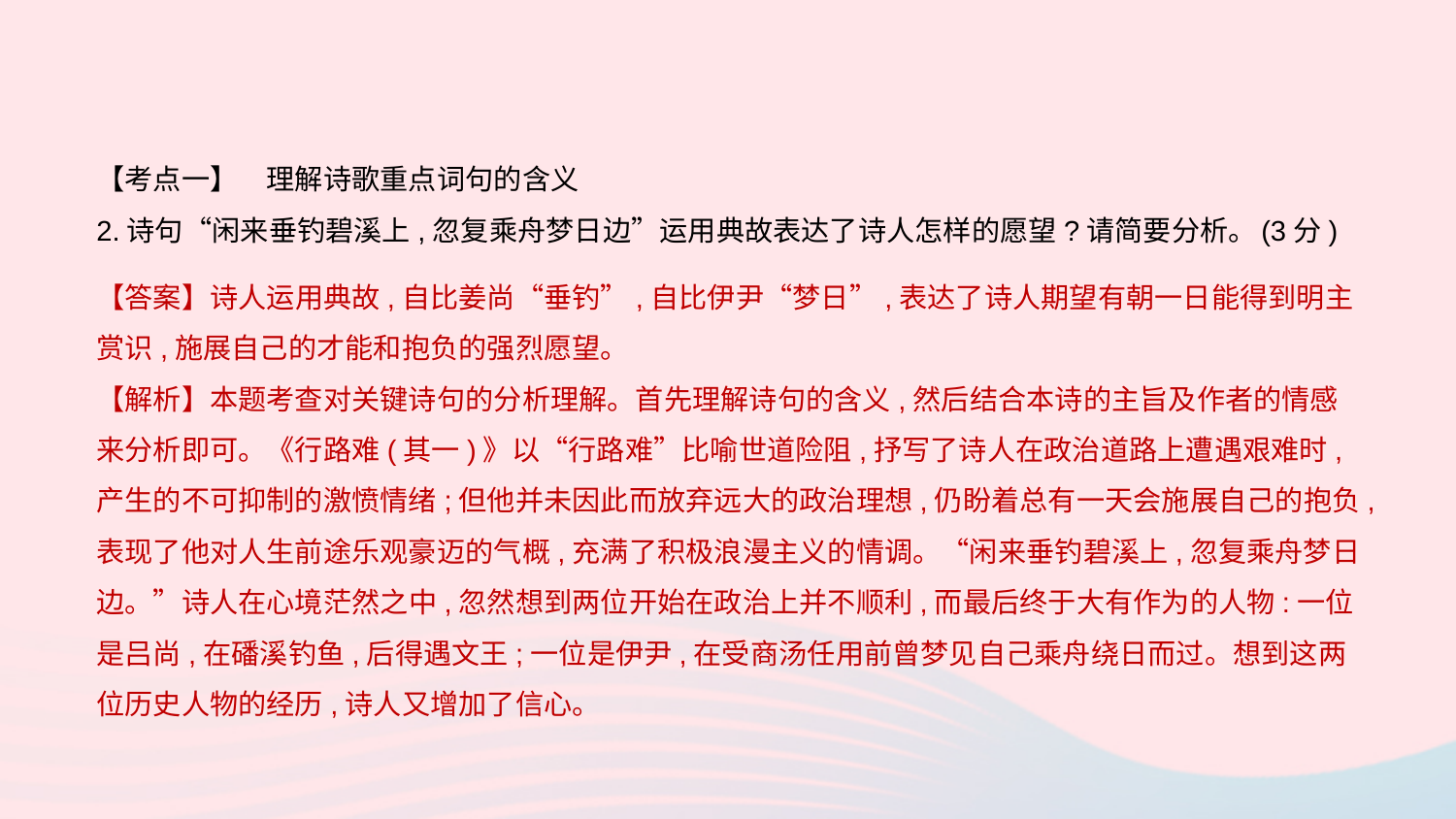

【考点一】　理解诗歌重点词句的含义
2.诗句“闲来垂钓碧溪上,忽复乘舟梦日边”运用典故表达了诗人怎样的愿望?请简要分析。	(3分)
【答案】诗人运用典故,自比姜尚“垂钓”,自比伊尹“梦日”,表达了诗人期望有朝一日能得到明主赏识,施展自己的才能和抱负的强烈愿望。
【解析】本题考查对关键诗句的分析理解。首先理解诗句的含义,然后结合本诗的主旨及作者的情感来分析即可。《行路难(其一)》以“行路难”比喻世道险阻,抒写了诗人在政治道路上遭遇艰难时,产生的不可抑制的激愤情绪;但他并未因此而放弃远大的政治理想,仍盼着总有一天会施展自己的抱负,表现了他对人生前途乐观豪迈的气概,充满了积极浪漫主义的情调。“闲来垂钓碧溪上,忽复乘舟梦日边。”诗人在心境茫然之中,忽然想到两位开始在政治上并不顺利,而最后终于大有作为的人物:一位是吕尚,在磻溪钓鱼,后得遇文王;一位是伊尹,在受商汤任用前曾梦见自己乘舟绕日而过。想到这两位历史人物的经历,诗人又增加了信心。